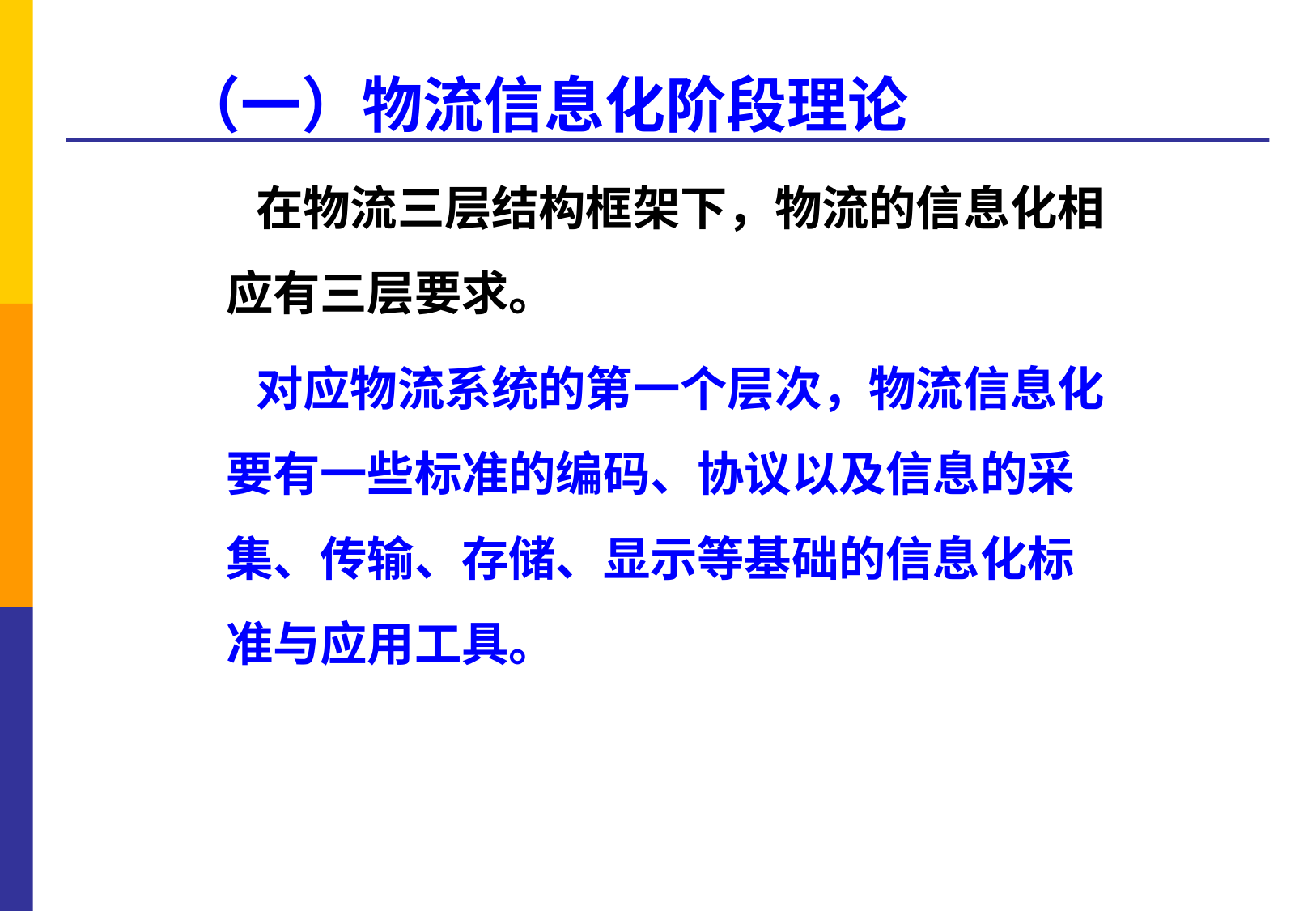

（一）物流信息化阶段理论
      在物流三层结构框架下，物流的信息化相应有三层要求。
      对应物流系统的第一个层次，物流信息化要有一些标准的编码、协议以及信息的采集、传输、存储、显示等基础的信息化标准与应用工具。